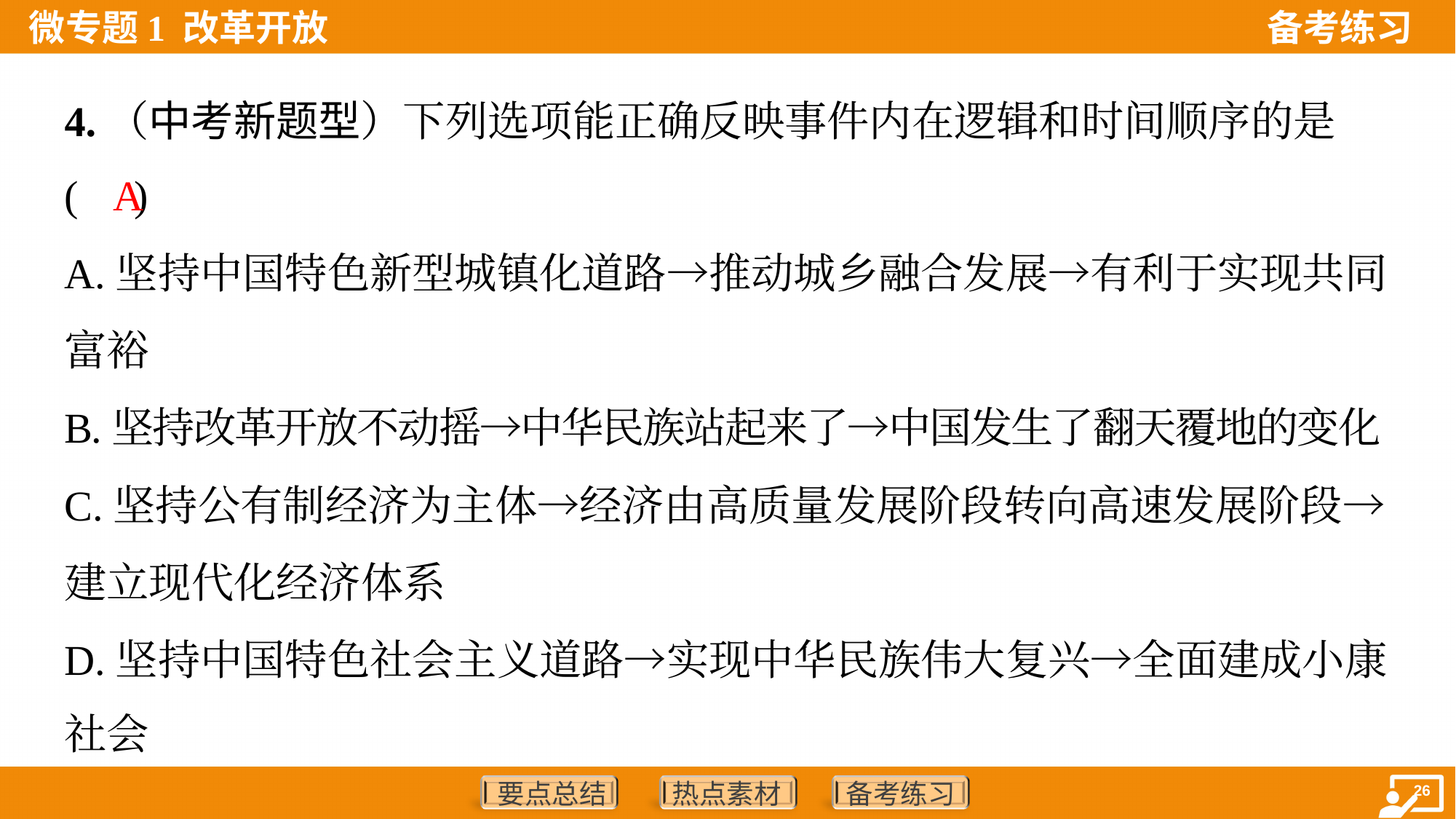

4.（中考新题型）下列选项能正确反映事件内在逻辑和时间顺序的是
(     )
A
A.坚持中国特色新型城镇化道路→推动城乡融合发展→有利于实现共同
富裕
B.坚持改革开放不动摇→中华民族站起来了→中国发生了翻天覆地的变化
C.坚持公有制经济为主体→经济由高质量发展阶段转向高速发展阶段→
建立现代化经济体系
D.坚持中国特色社会主义道路→实现中华民族伟大复兴→全面建成小康
社会